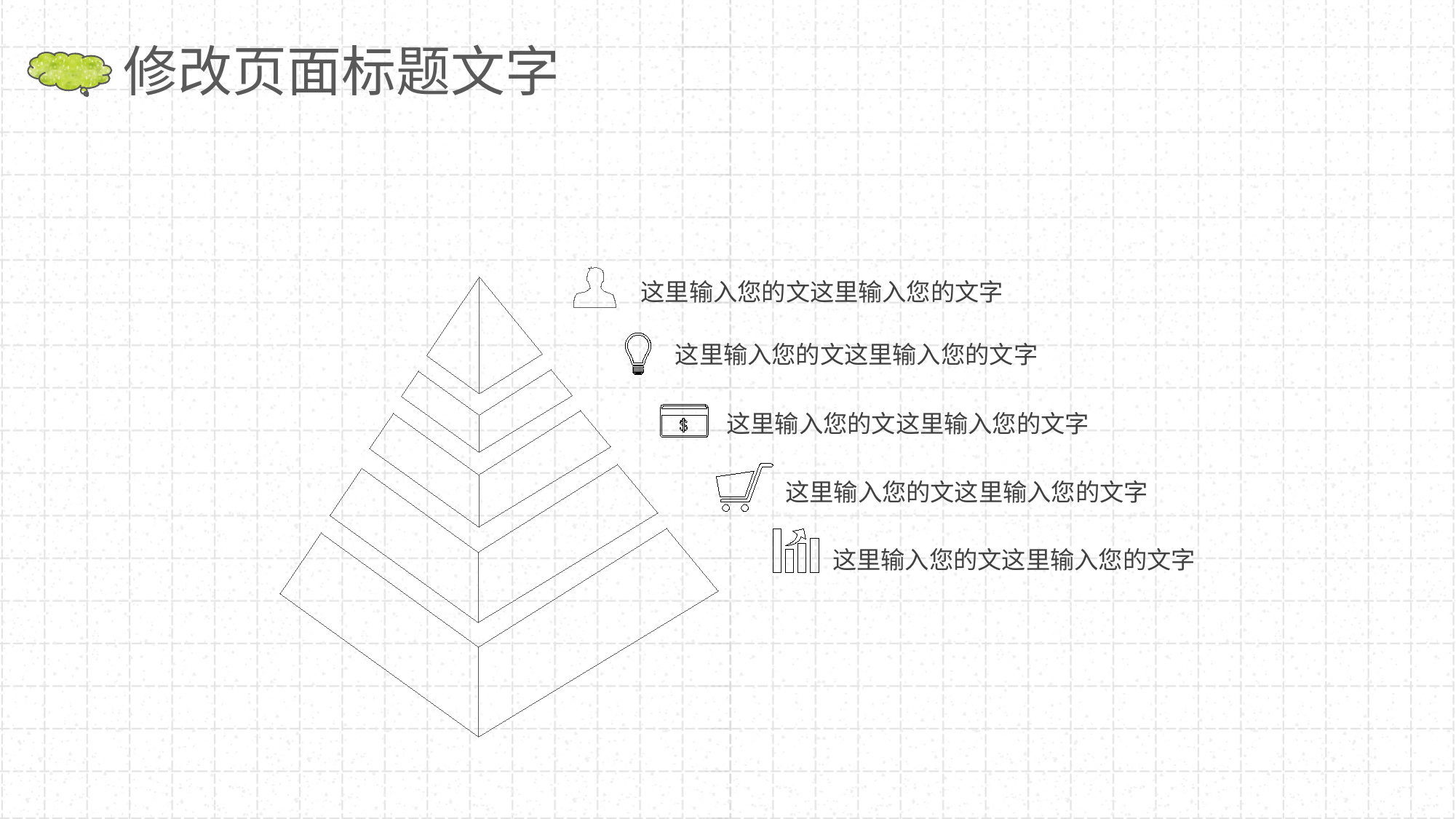

修改页面标题文字
这里输入您的文这里输入您的文字

这里输入您的文这里输入您的文字

这里输入您的文这里输入您的文字

这里输入您的文这里输入您的文字

这里输入您的文这里输入您的文字